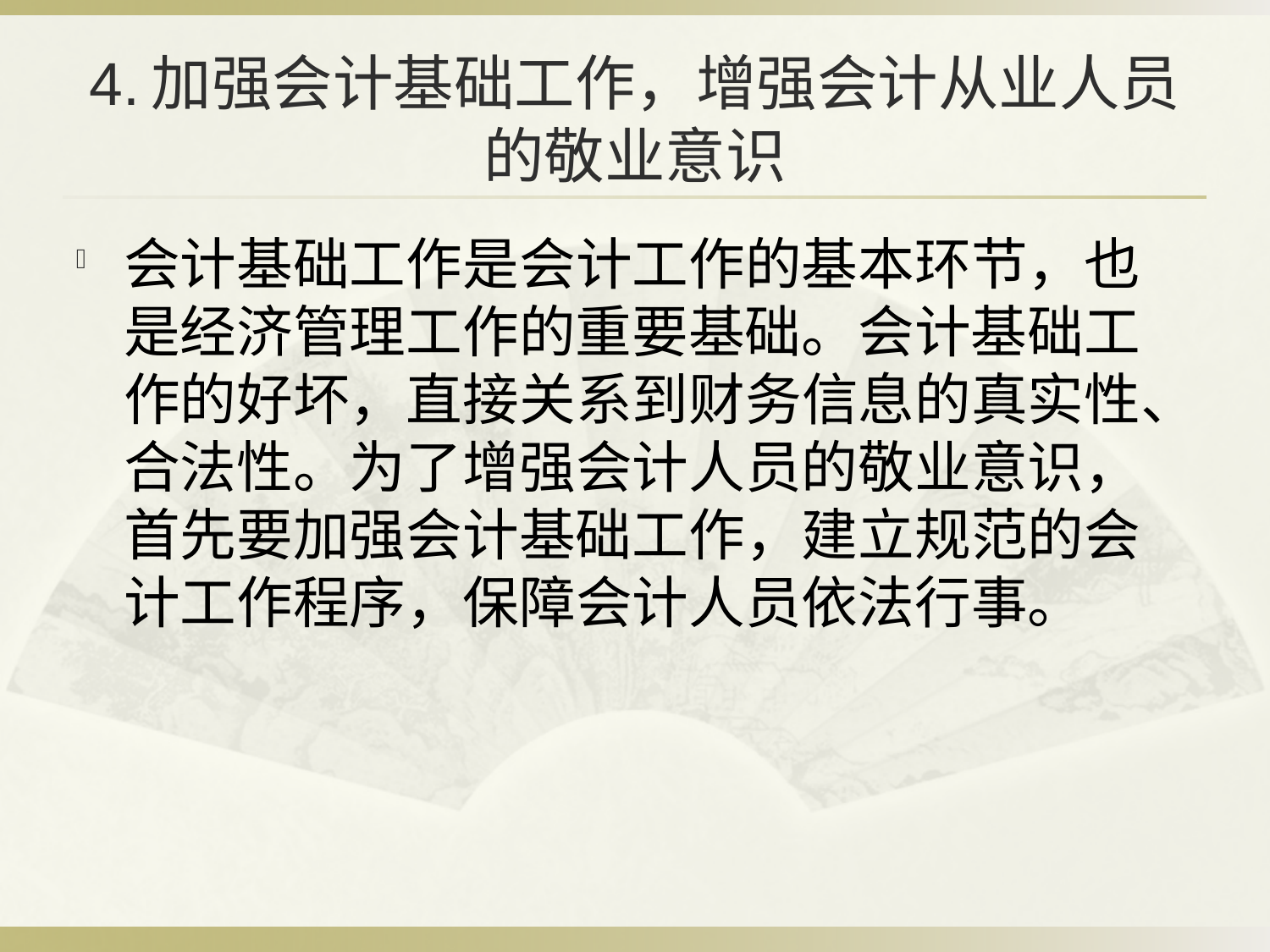

# 4.加强会计基础工作，增强会计从业人员的敬业意识
会计基础工作是会计工作的基本环节，也是经济管理工作的重要基础。会计基础工作的好坏，直接关系到财务信息的真实性、合法性。为了增强会计人员的敬业意识，首先要加强会计基础工作，建立规范的会计工作程序，保障会计人员依法行事。